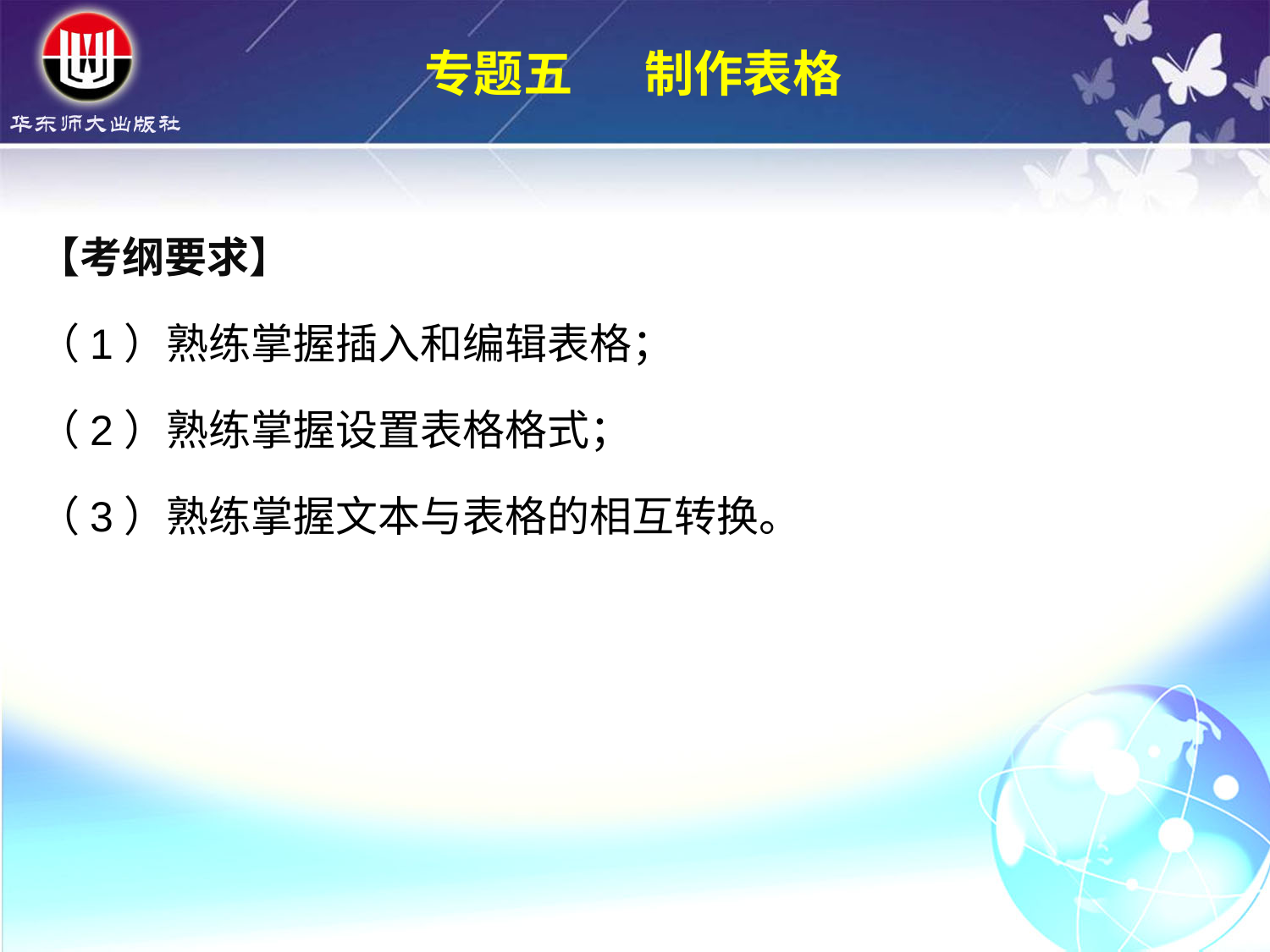

专题五　  制作表格
【考纲要求】
（1）熟练掌握插入和编辑表格；
（2）熟练掌握设置表格格式；
（3）熟练掌握文本与表格的相互转换。